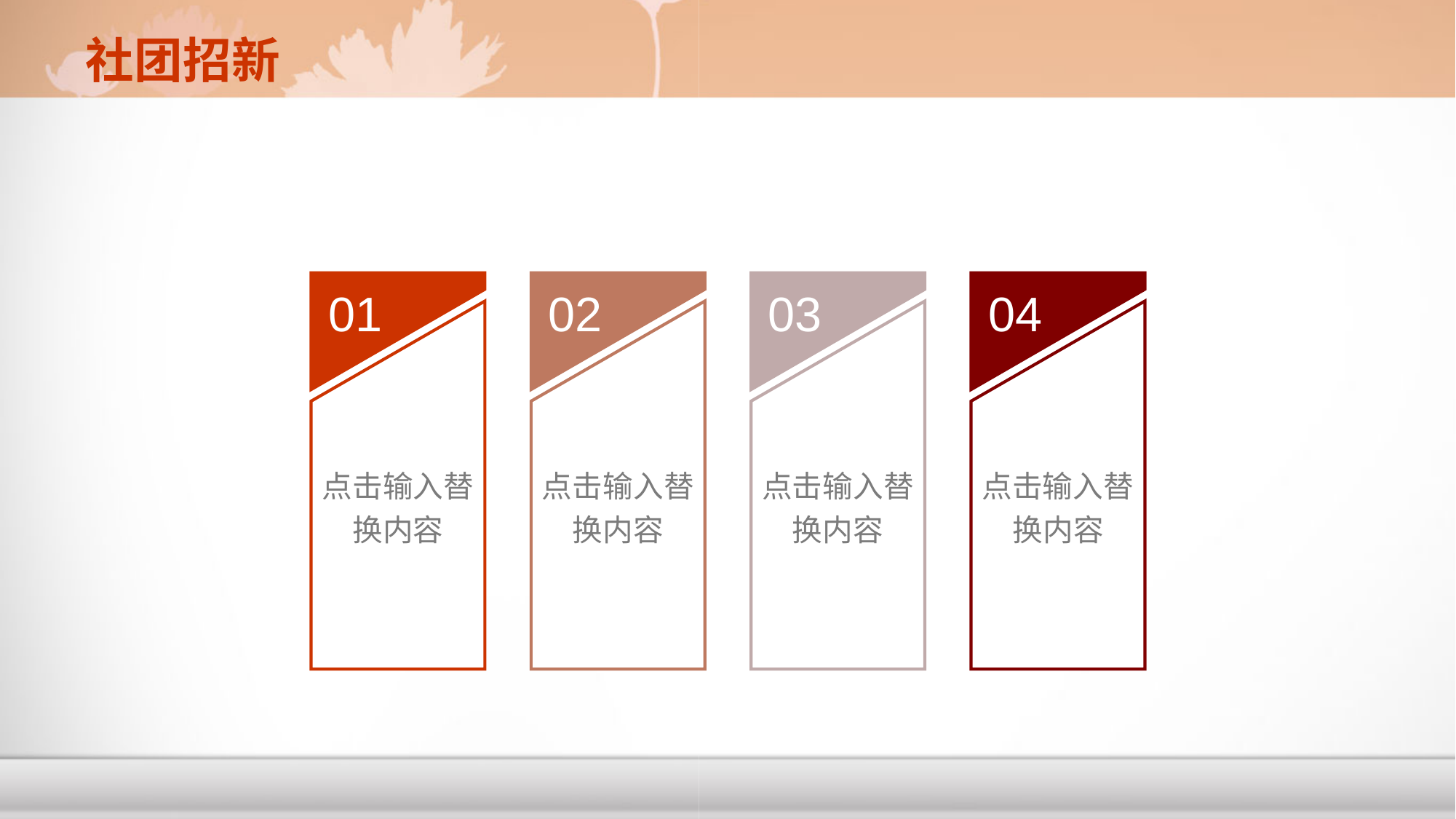

社团招新
01
02
03
04
点击输入替换内容

点击输入替换内容

点击输入替换内容

点击输入替换内容